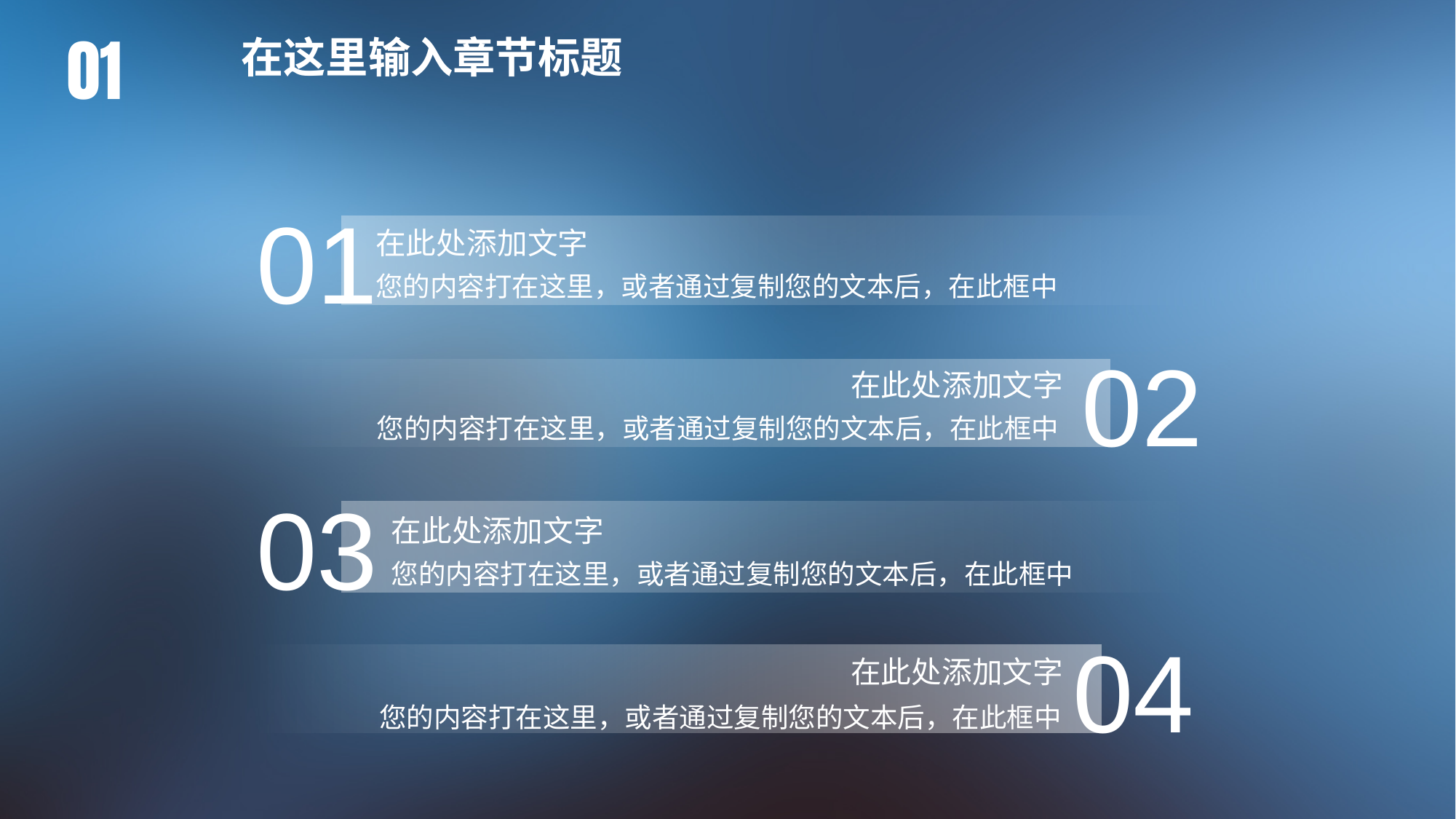

在这里输入章节标题
01
01

在此处添加文字
您的内容打在这里，或者通过复制您的文本后，在此框中
02

在此处添加文字
您的内容打在这里，或者通过复制您的文本后，在此框中
03

在此处添加文字
您的内容打在这里，或者通过复制您的文本后，在此框中
04

在此处添加文字
您的内容打在这里，或者通过复制您的文本后，在此框中